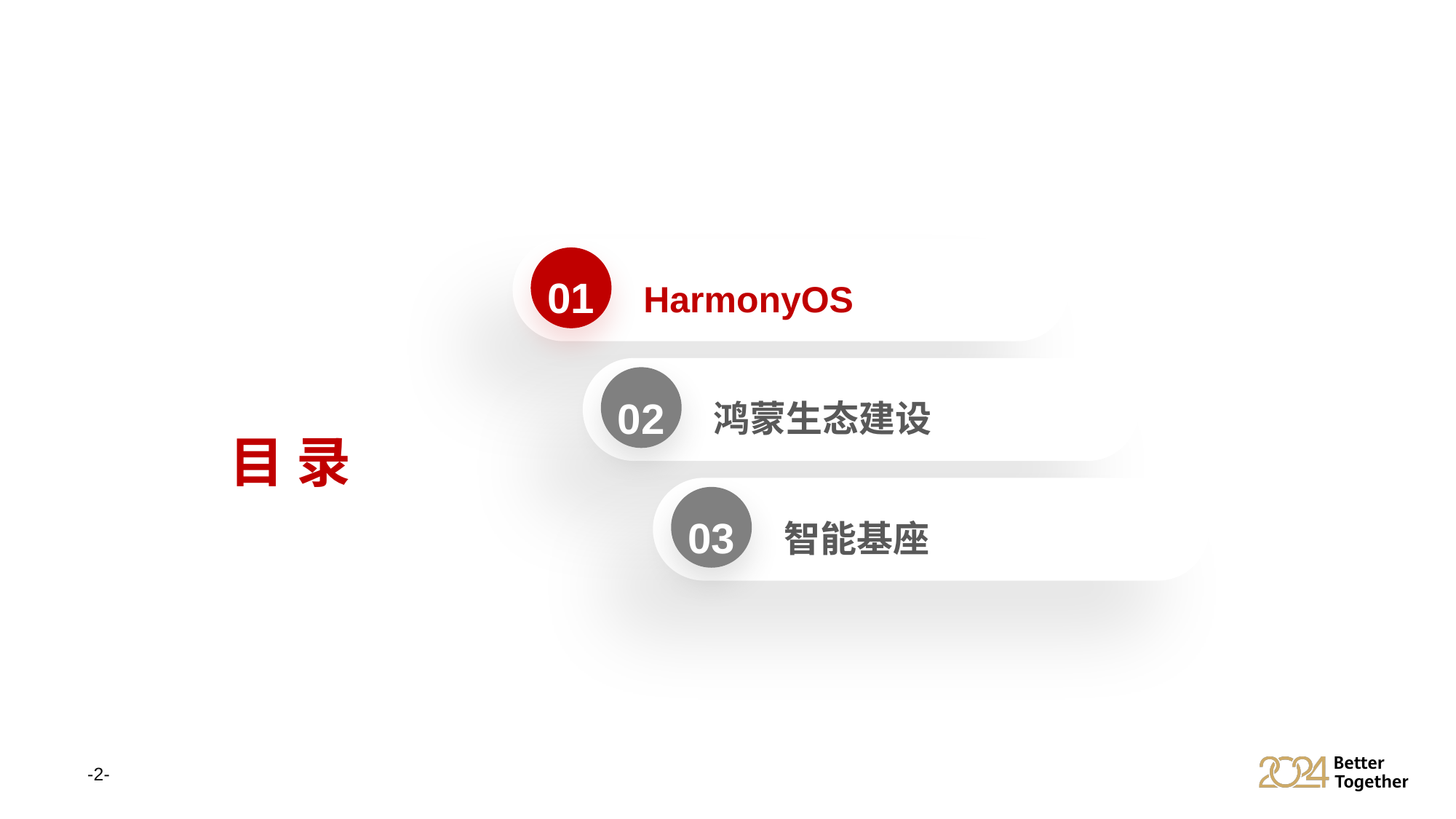

01

HarmonyOS

02

鸿蒙生态建设

03

智能基座
目 录
-2-